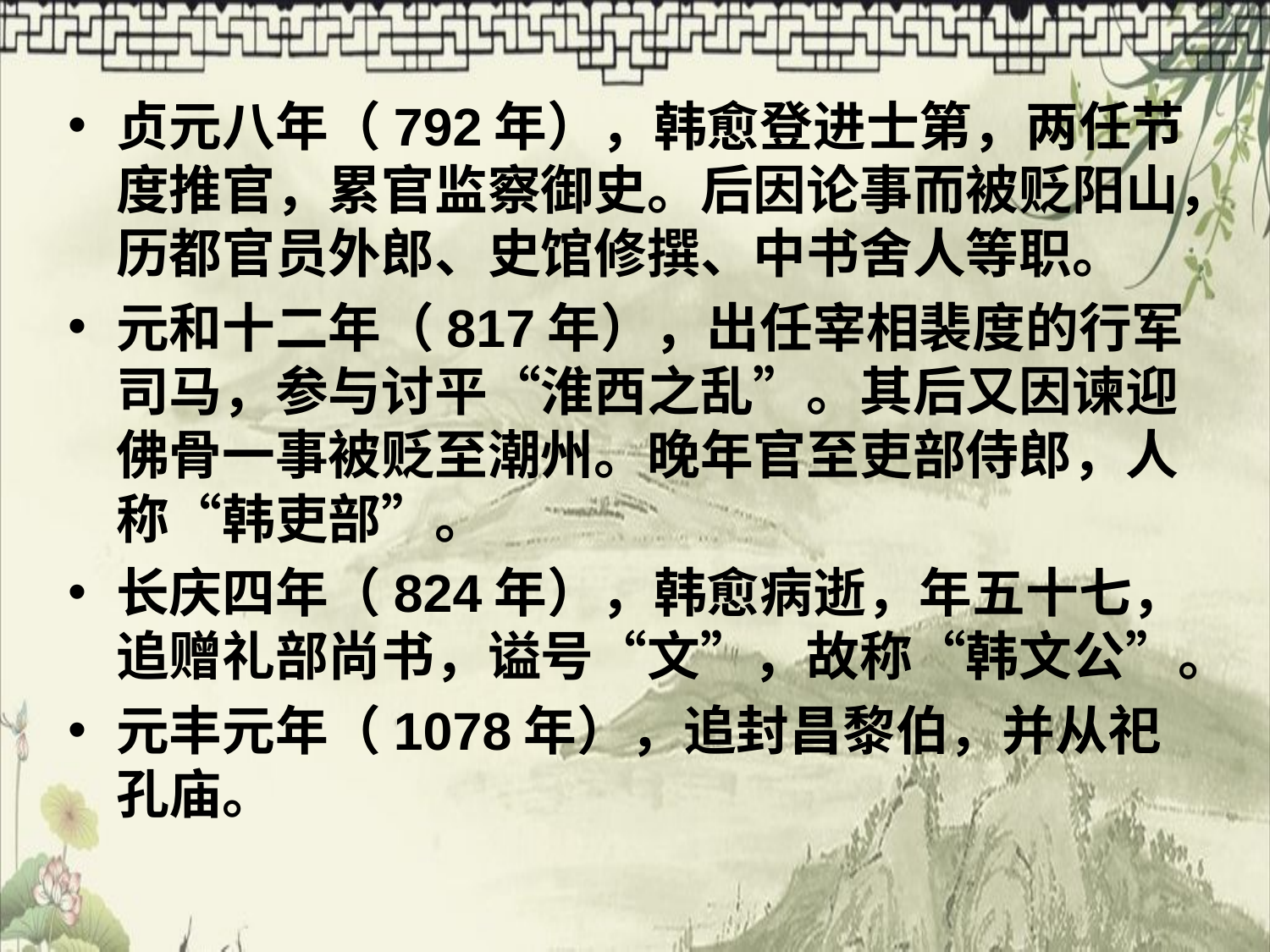

贞元八年（792年），韩愈登进士第，两任节度推官，累官监察御史。后因论事而被贬阳山，历都官员外郎、史馆修撰、中书舍人等职。
元和十二年（817年），出任宰相裴度的行军司马，参与讨平“淮西之乱”。其后又因谏迎佛骨一事被贬至潮州。晚年官至吏部侍郎，人称“韩吏部”。
长庆四年（824年），韩愈病逝，年五十七，追赠礼部尚书，谥号“文”，故称“韩文公”。
元丰元年（1078年），追封昌黎伯，并从祀孔庙。

#